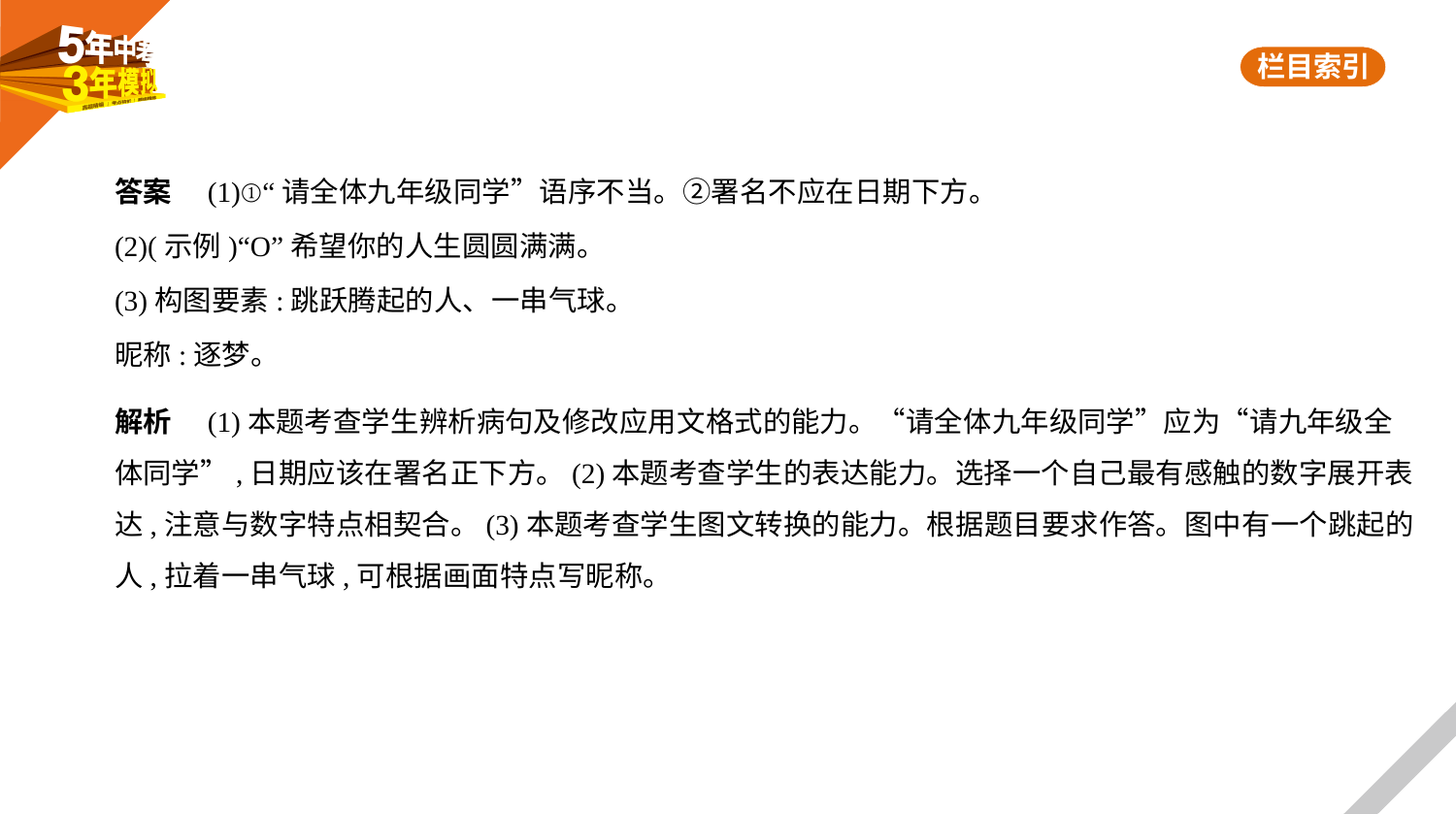

答案　(1)①“请全体九年级同学”语序不当。②署名不应在日期下方。
(2)(示例)“O”希望你的人生圆圆满满。
(3)构图要素:跳跃腾起的人、一串气球。
昵称:逐梦。
解析　(1)本题考查学生辨析病句及修改应用文格式的能力。“请全体九年级同学”应为“请九年级全
体同学”,日期应该在署名正下方。(2)本题考查学生的表达能力。选择一个自己最有感触的数字展开表
达,注意与数字特点相契合。(3)本题考查学生图文转换的能力。根据题目要求作答。图中有一个跳起的
人,拉着一串气球,可根据画面特点写昵称。